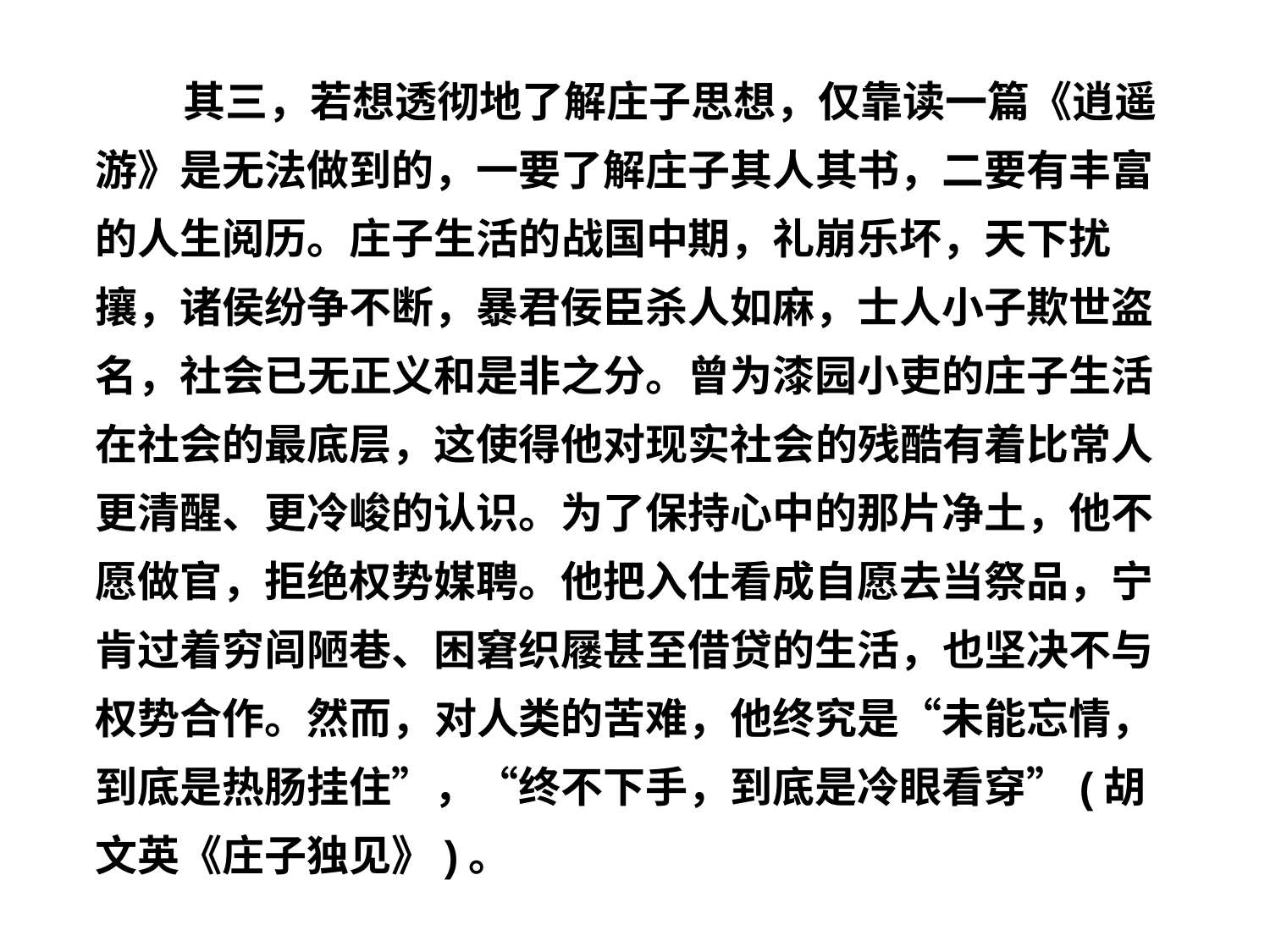

其三，若想透彻地了解庄子思想，仅靠读一篇《逍遥游》是无法做到的，一要了解庄子其人其书，二要有丰富的人生阅历。庄子生活的战国中期，礼崩乐坏，天下扰攘，诸侯纷争不断，暴君佞臣杀人如麻，士人小子欺世盗名，社会已无正义和是非之分。曾为漆园小吏的庄子生活在社会的最底层，这使得他对现实社会的残酷有着比常人更清醒、更冷峻的认识。为了保持心中的那片净土，他不愿做官，拒绝权势媒聘。他把入仕看成自愿去当祭品，宁肯过着穷闾陋巷、困窘织屦甚至借贷的生活，也坚决不与权势合作。然而，对人类的苦难，他终究是“未能忘情，到底是热肠挂住”，“终不下手，到底是冷眼看穿”(胡文英《庄子独见》)。